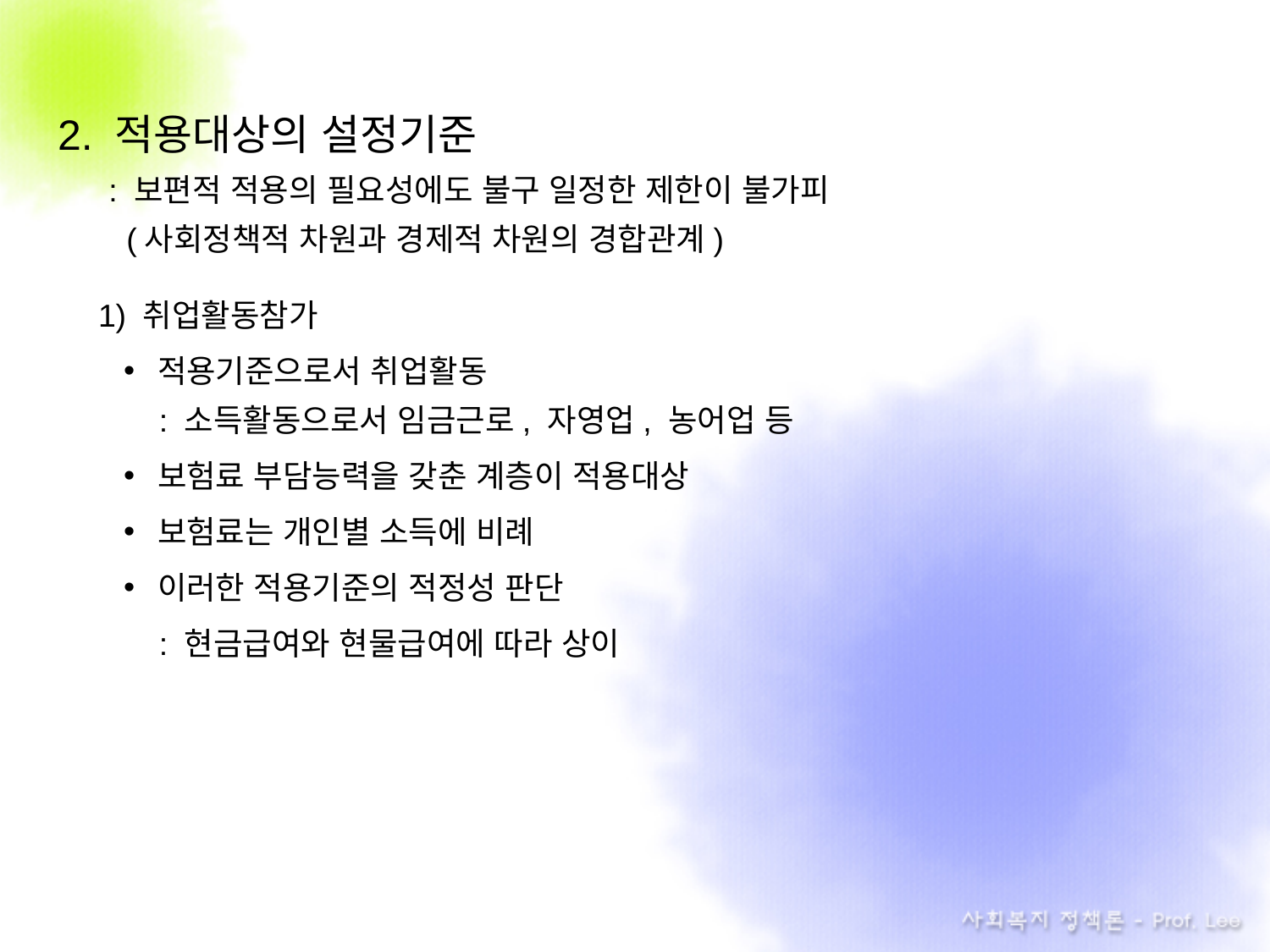

2. 적용대상의 설정기준
: 보편적 적용의 필요성에도 불구 일정한 제한이 불가피
  (사회정책적 차원과 경제적 차원의 경합관계)
1) 취업활동참가
적용기준으로서 취업활동
    : 소득활동으로서 임금근로, 자영업, 농어업 등
보험료 부담능력을 갖춘 계층이 적용대상
보험료는 개인별 소득에 비례
이러한 적용기준의 적정성 판단
    : 현금급여와 현물급여에 따라 상이